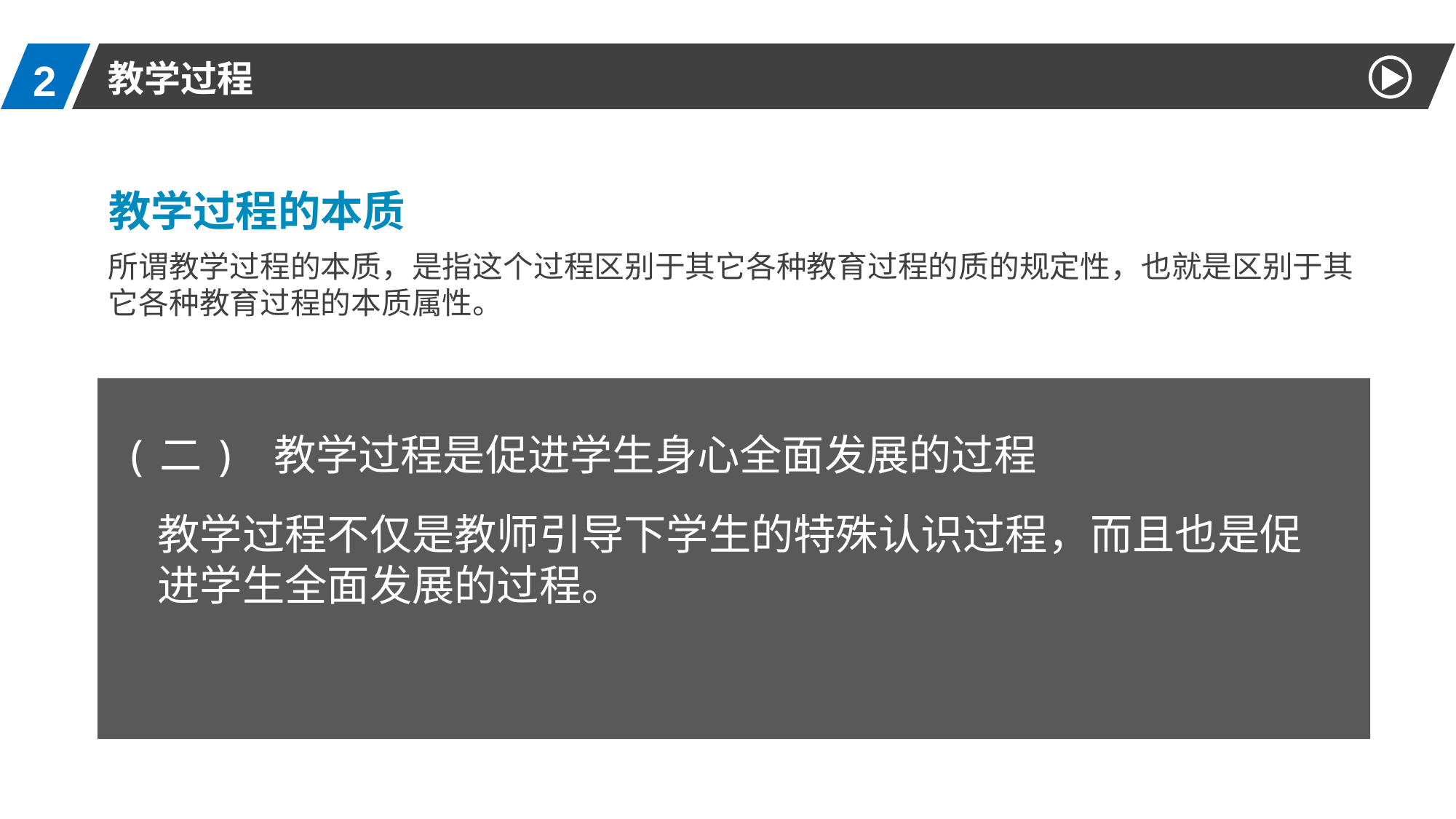

2
教学过程

教学过程的本质
所谓教学过程的本质，是指这个过程区别于其它各种教育过程的质的规定性，也就是区别于其它各种教育过程的本质属性。

(二) 教学过程是促进学生身心全面发展的过程
教学过程不仅是教师引导下学生的特殊认识过程，而且也是促进学生全面发展的过程。